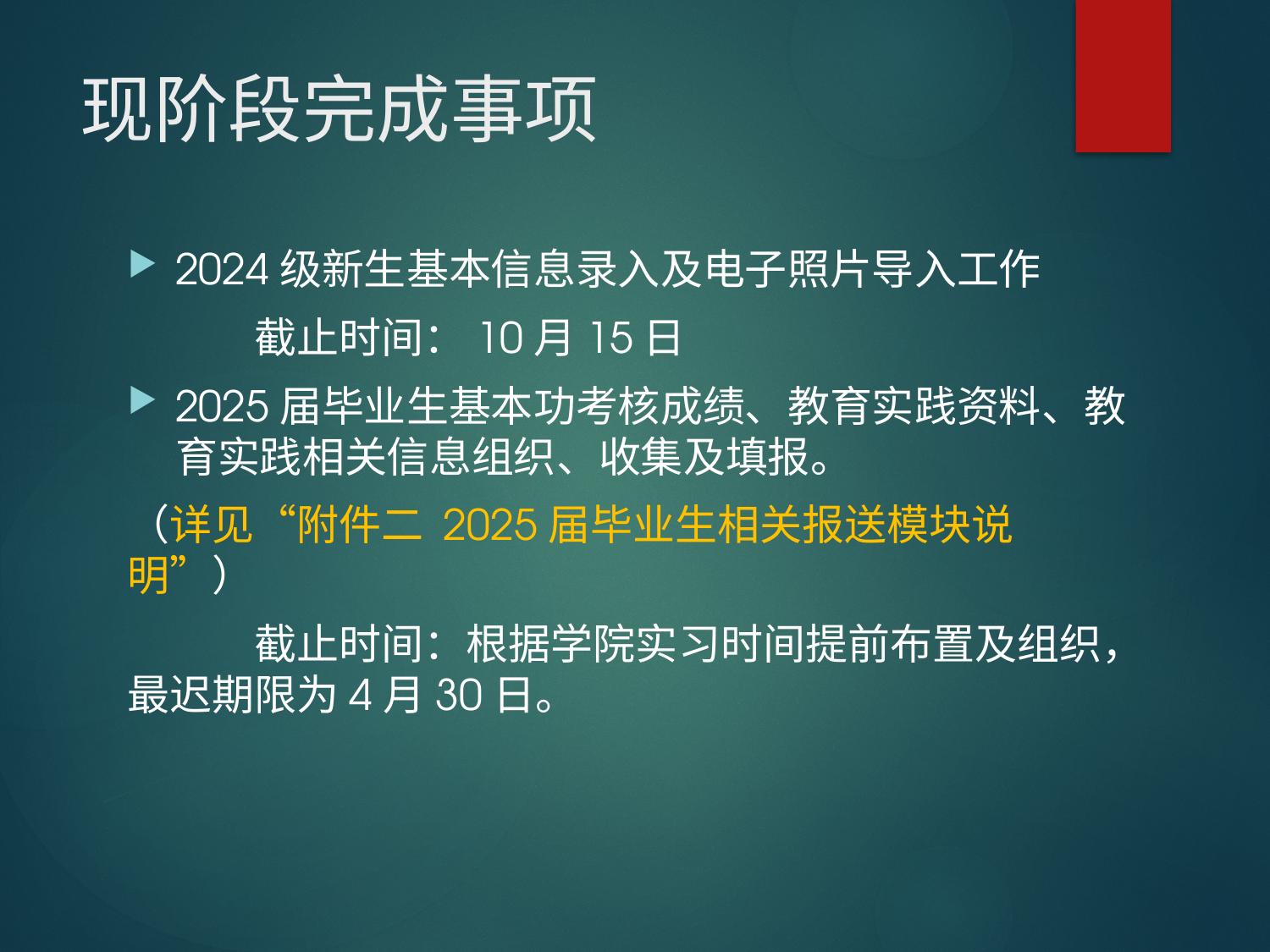

# 现阶段完成事项
2024级新生基本信息录入及电子照片导入工作
	截止时间：10月15日
2025届毕业生基本功考核成绩、教育实践资料、教育实践相关信息组织、收集及填报。
（详见“附件二 2025届毕业生相关报送模块说明”）
	截止时间：根据学院实习时间提前布置及组织，最迟期限为4月30日。